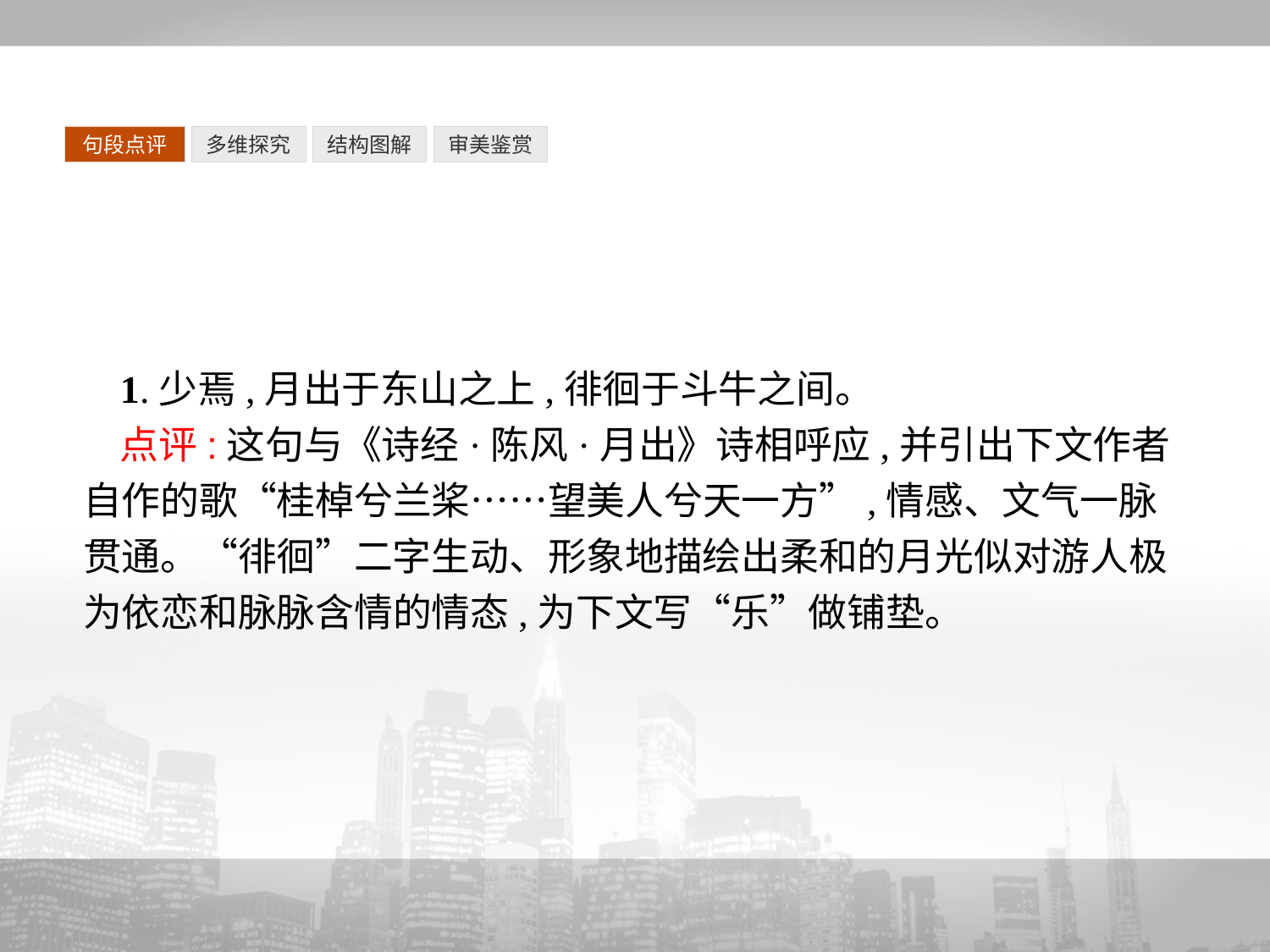

句段点评
多维探究
结构图解
审美鉴赏
1.少焉,月出于东山之上,徘徊于斗牛之间。
点评:这句与《诗经·陈风·月出》诗相呼应,并引出下文作者自作的歌“桂棹兮兰桨……望美人兮天一方”,情感、文气一脉贯通。“徘徊”二字生动、形象地描绘出柔和的月光似对游人极为依恋和脉脉含情的情态,为下文写“乐”做铺垫。